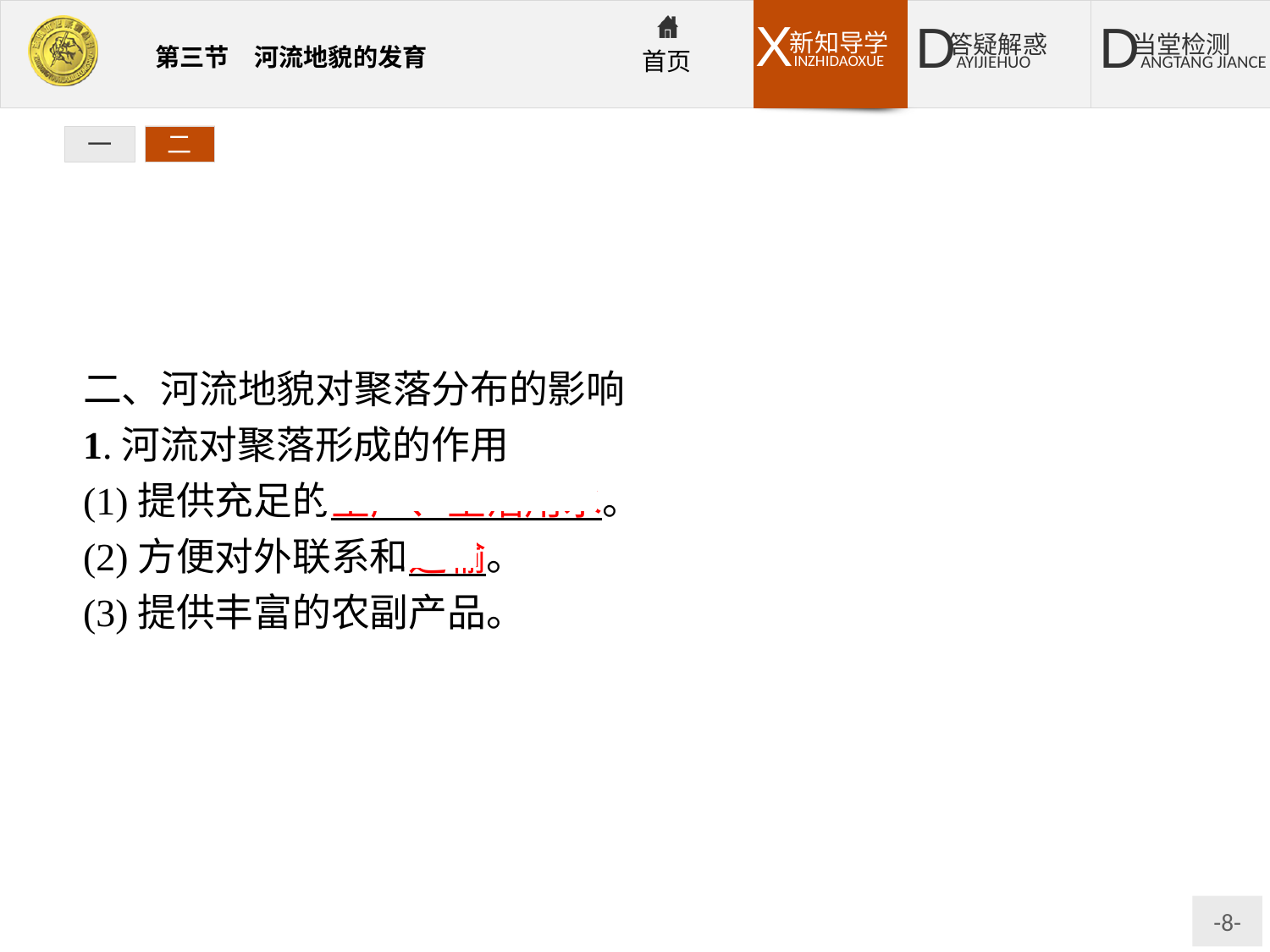

一
二
二、河流地貌对聚落分布的影响
1.河流对聚落形成的作用
(1)提供充足的生产、生活用水。
(2)方便对外联系和运输。
(3)提供丰富的农副产品。